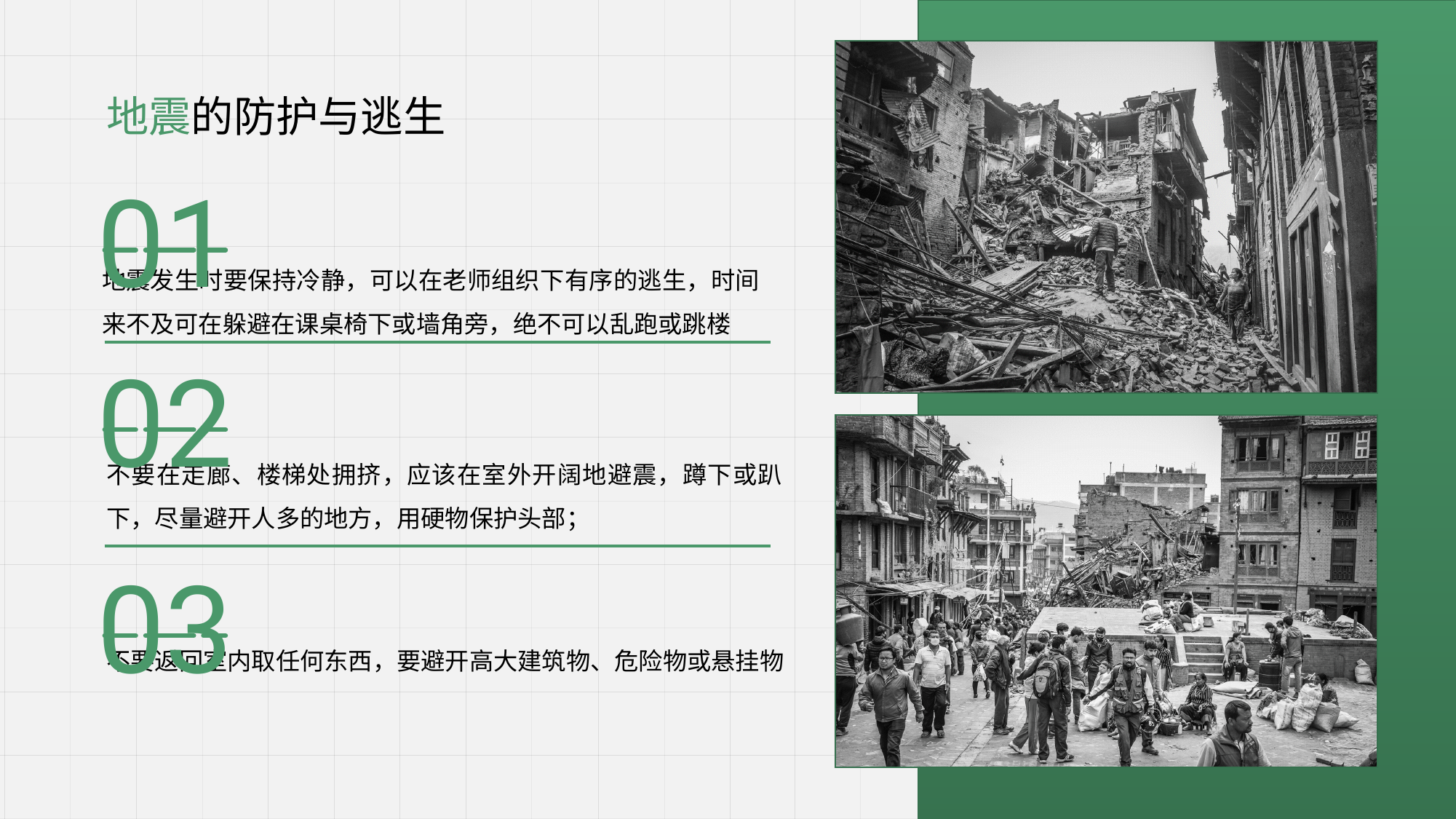

地震的防护与逃生
01
地震发生时要保持冷静，可以在老师组织下有序的逃生，时间来不及可在躲避在课桌椅下或墙角旁，绝不可以乱跑或跳楼
02

不要在走廊、楼梯处拥挤，应该在室外开阔地避震，蹲下或趴下，尽量避开人多的地方，用硬物保护头部；
03
不要返回室内取任何东西，要避开高大建筑物、危险物或悬挂物